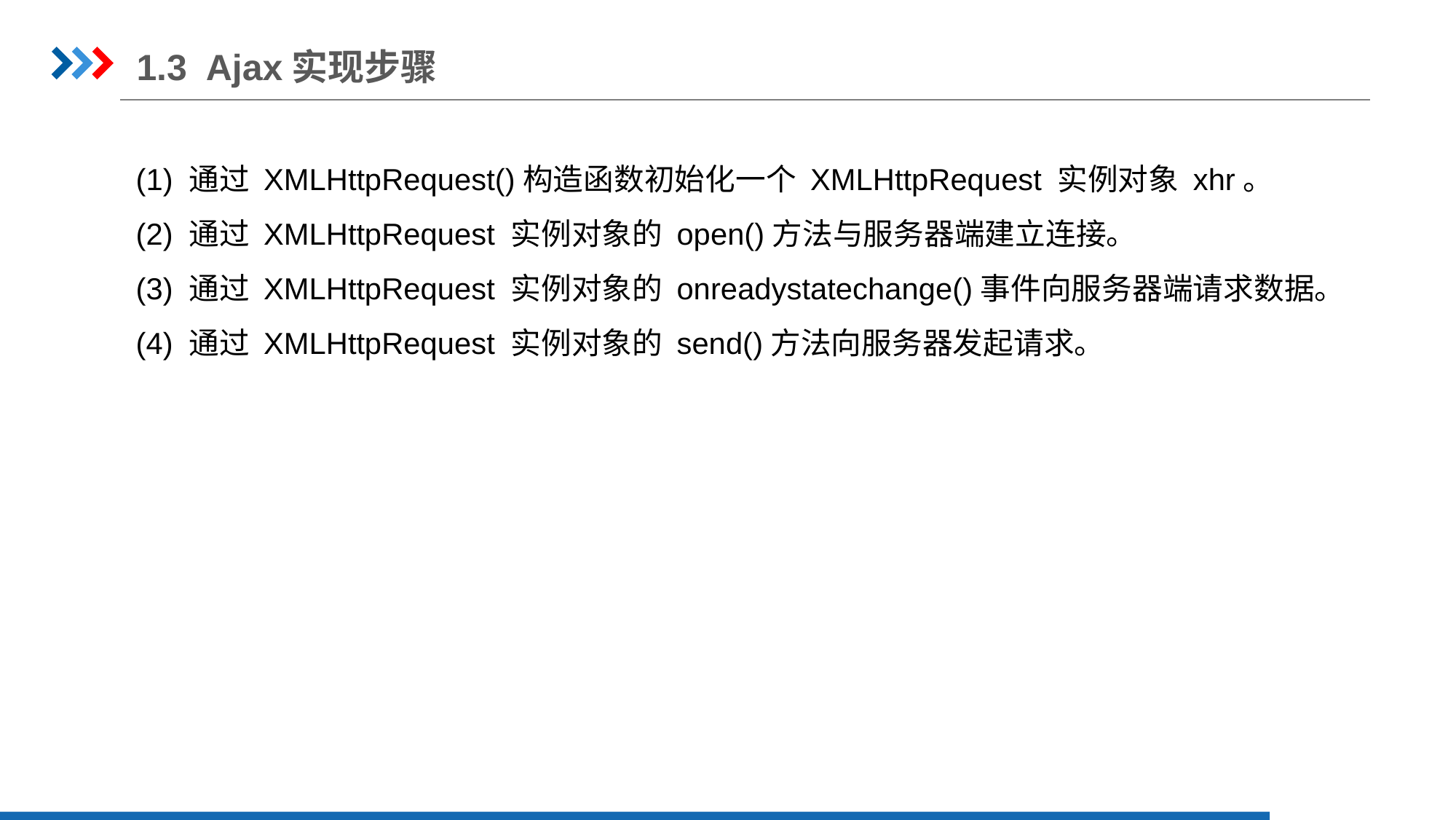

1.3  Ajax实现步骤
(1) 通过 XMLHttpRequest()构造函数初始化一个 XMLHttpRequest 实例对象 xhr。
(2) 通过 XMLHttpRequest 实例对象的 open()方法与服务器端建立连接。
(3) 通过 XMLHttpRequest 实例对象的 onreadystatechange()事件向服务器端请求数据。
(4) 通过 XMLHttpRequest 实例对象的 send()方法向服务器发起请求。